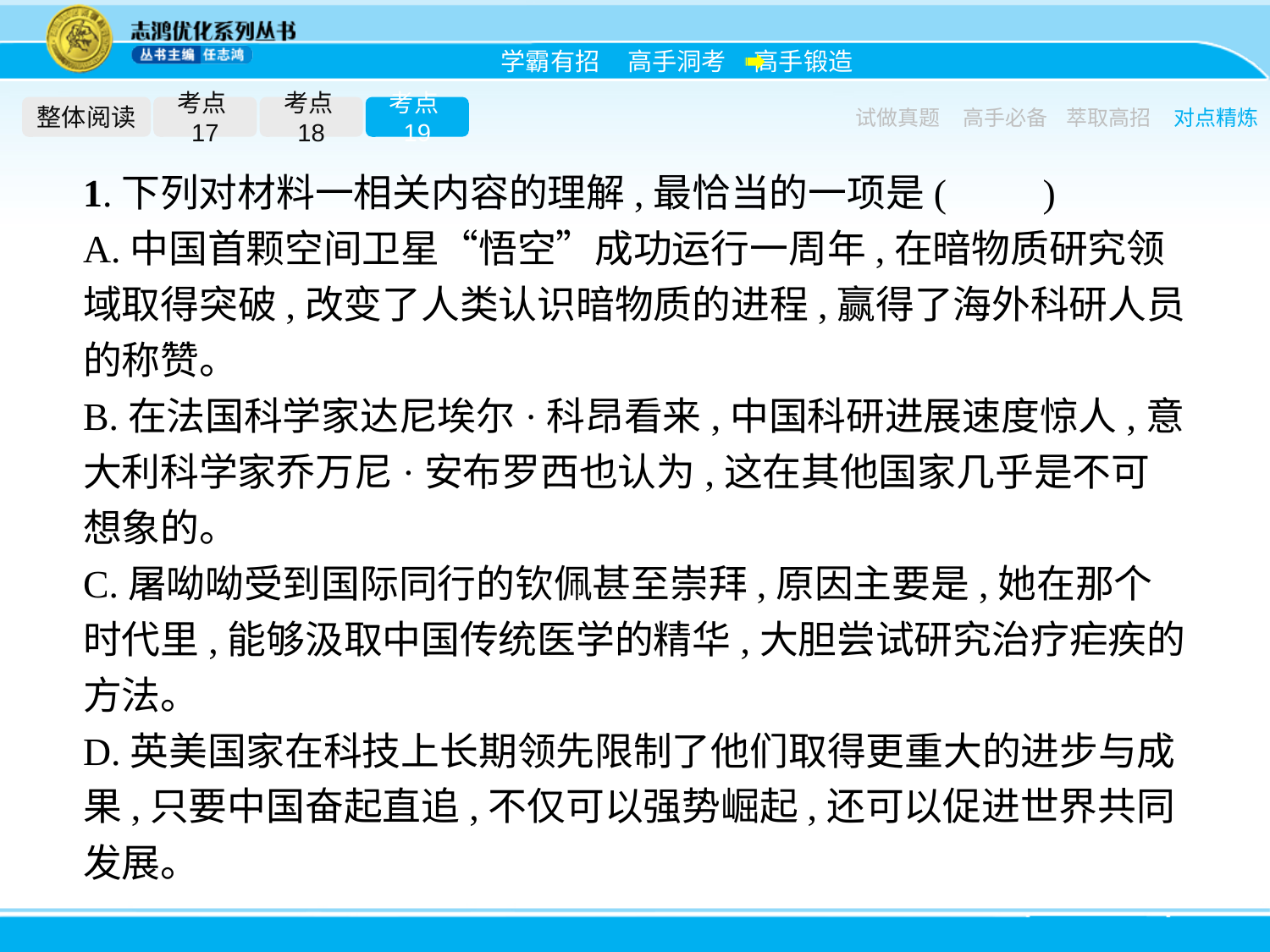

整体阅读
考点17
考点18
考点19
试做真题
高手必备
萃取高招
对点精炼
1.下列对材料一相关内容的理解,最恰当的一项是(　　)
A.中国首颗空间卫星“悟空”成功运行一周年,在暗物质研究领域取得突破,改变了人类认识暗物质的进程,赢得了海外科研人员的称赞。
B.在法国科学家达尼埃尔·科昂看来,中国科研进展速度惊人,意大利科学家乔万尼·安布罗西也认为,这在其他国家几乎是不可想象的。
C.屠呦呦受到国际同行的钦佩甚至崇拜,原因主要是,她在那个时代里,能够汲取中国传统医学的精华,大胆尝试研究治疗疟疾的方法。
D.英美国家在科技上长期领先限制了他们取得更重大的进步与成果,只要中国奋起直追,不仅可以强势崛起,还可以促进世界共同发展。